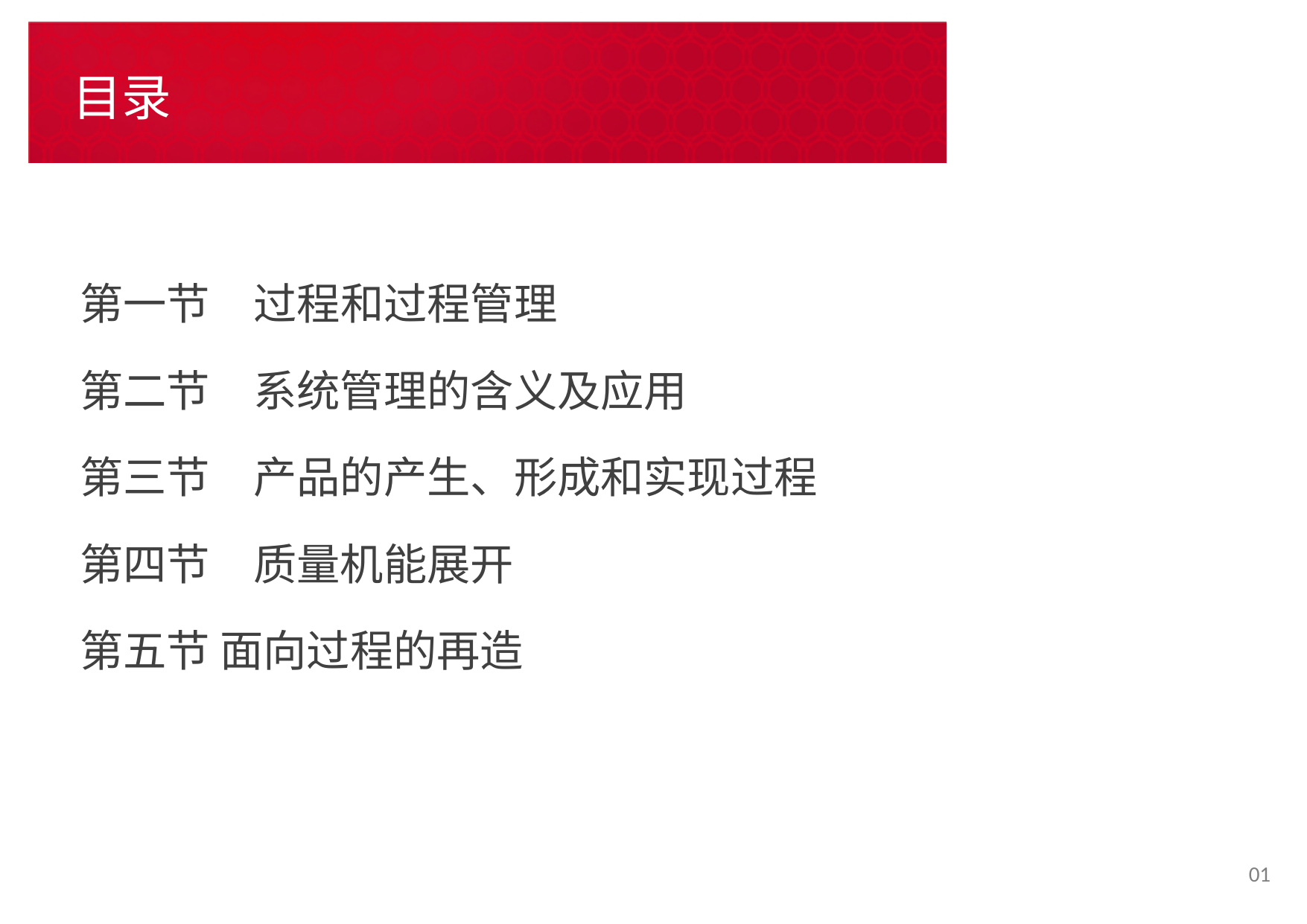

# 目录
第一节　过程和过程管理
第二节　系统管理的含义及应用
第三节　产品的产生、形成和实现过程
第四节　质量机能展开
第五节 面向过程的再造
01